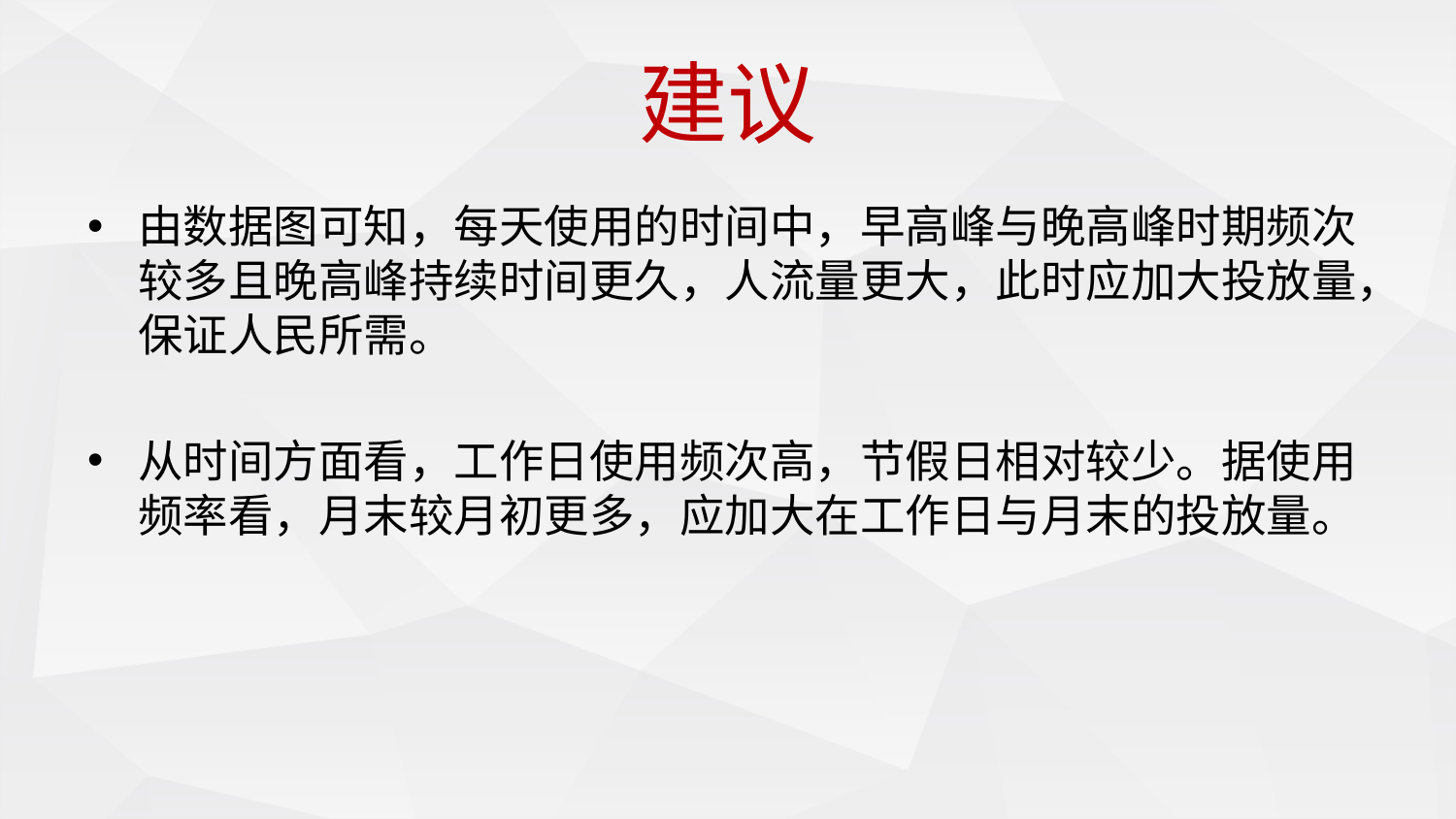

# 建议
由数据图可知，每天使用的时间中，早高峰与晚高峰时期频次较多且晚高峰持续时间更久，人流量更大，此时应加大投放量，保证人民所需。

从时间方面看，工作日使用频次高，节假日相对较少。据使用频率看，月末较月初更多，应加大在工作日与月末的投放量。